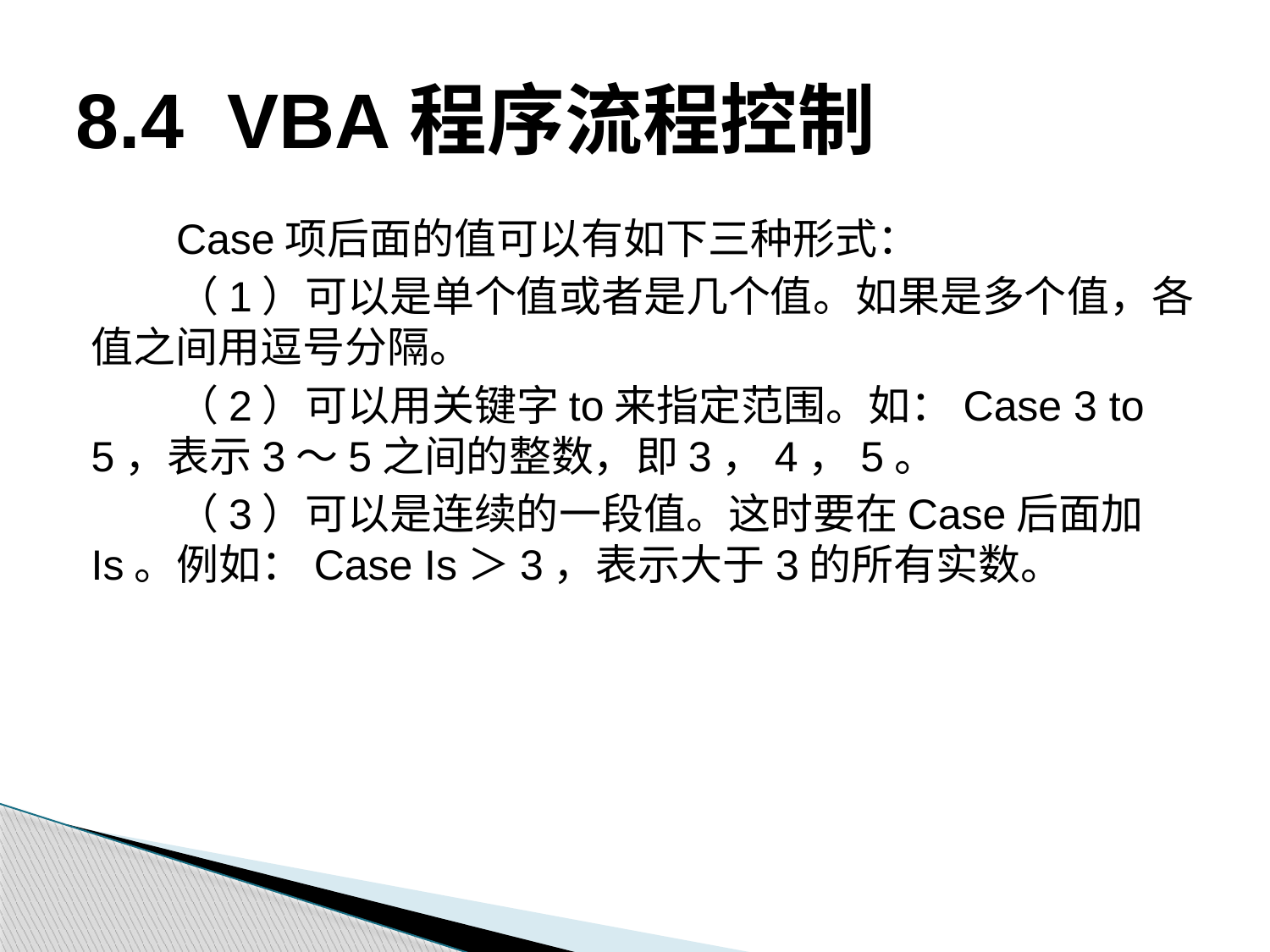

# 8.4  VBA程序流程控制
Case项后面的值可以有如下三种形式：
（1）可以是单个值或者是几个值。如果是多个值，各值之间用逗号分隔。
（2）可以用关键字to来指定范围。如：Case 3 to 5，表示3～5之间的整数，即3，4，5。
（3）可以是连续的一段值。这时要在Case后面加Is。例如：Case Is＞3，表示大于3的所有实数。